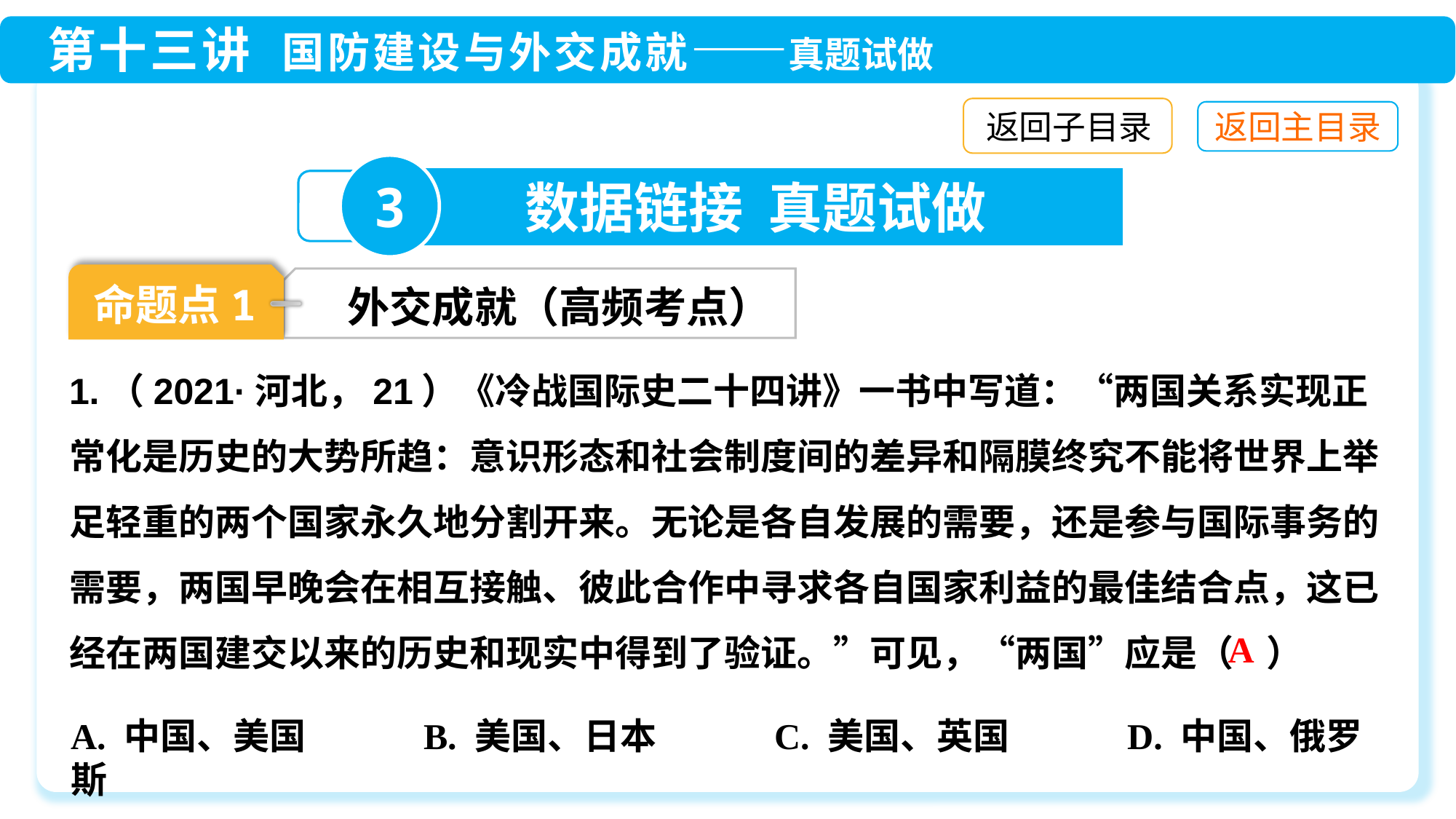

返回子目录

3
数据链接  真题试做

命题点1
外交成就（高频考点）

1.（2021·河北，21）《冷战国际史二十四讲》一书中写道：“两国关系实现正常化是历史的大势所趋：意识形态和社会制度间的差异和隔膜终究不能将世界上举足轻重的两个国家永久地分割开来。无论是各自发展的需要，还是参与国际事务的需要，两国早晚会在相互接触、彼此合作中寻求各自国家利益的最佳结合点，这已经在两国建交以来的历史和现实中得到了验证。”可见，“两国”应是（    ）
A
A. 中国、美国　　　B. 美国、日本　　　C. 美国、英国　　　D. 中国、俄罗斯